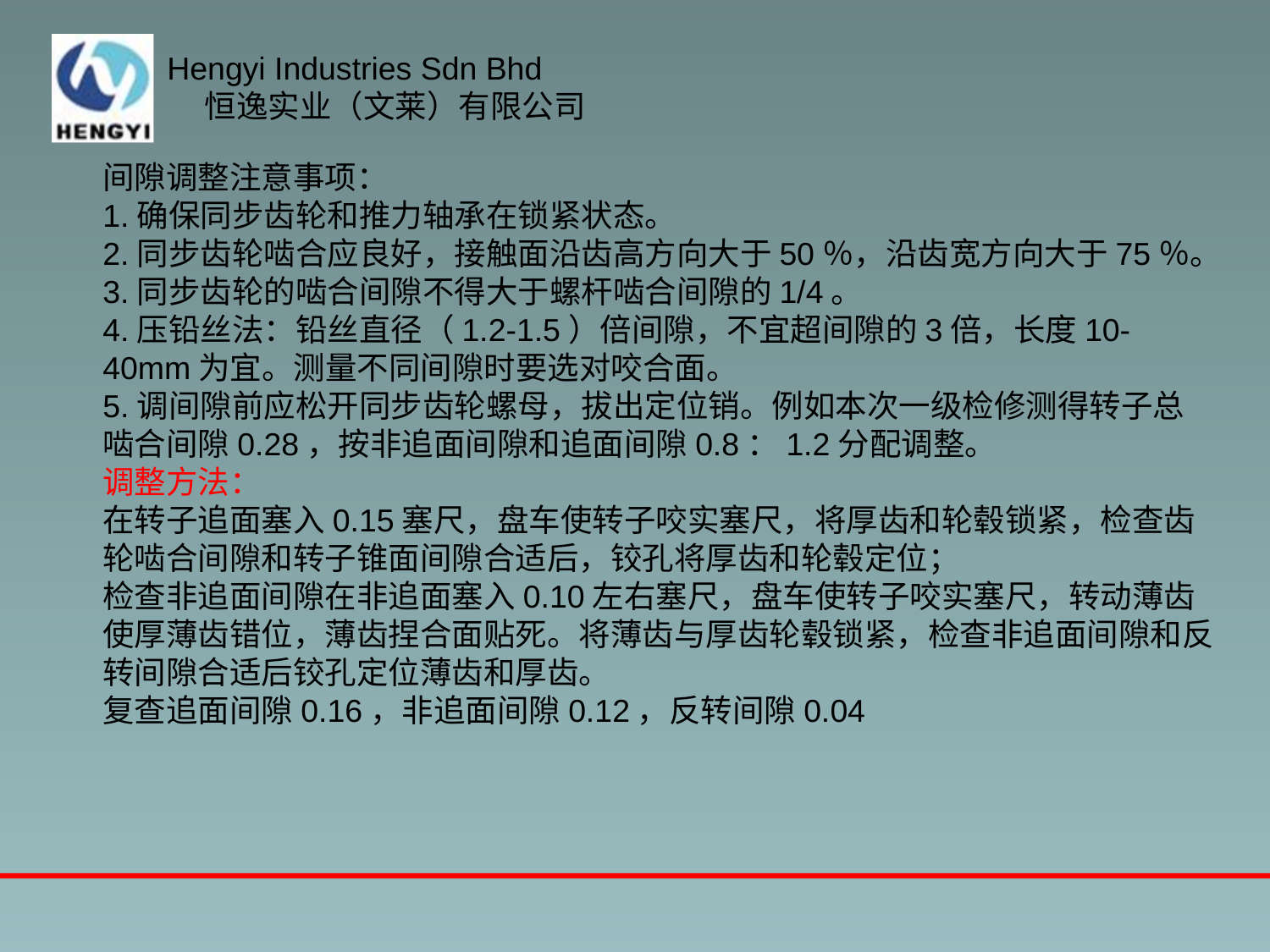

间隙调整注意事项：
1.确保同步齿轮和推力轴承在锁紧状态。
2.同步齿轮啮合应良好，接触面沿齿高方向大于50％，沿齿宽方向大于75％。
3.同步齿轮的啮合间隙不得大于螺杆啮合间隙的1/4。
4.压铅丝法：铅丝直径（1.2-1.5）倍间隙，不宜超间隙的3倍，长度10-40mm为宜。测量不同间隙时要选对咬合面。
5.调间隙前应松开同步齿轮螺母，拔出定位销。例如本次一级检修测得转子总啮合间隙0.28，按非追面间隙和追面间隙0.8：1.2分配调整。
调整方法：
在转子追面塞入0.15塞尺，盘车使转子咬实塞尺，将厚齿和轮毂锁紧，检查齿轮啮合间隙和转子锥面间隙合适后，铰孔将厚齿和轮毂定位；
检查非追面间隙在非追面塞入0.10左右塞尺，盘车使转子咬实塞尺，转动薄齿使厚薄齿错位，薄齿捏合面贴死。将薄齿与厚齿轮毂锁紧，检查非追面间隙和反转间隙合适后铰孔定位薄齿和厚齿。
复查追面间隙0.16，非追面间隙0.12，反转间隙0.04